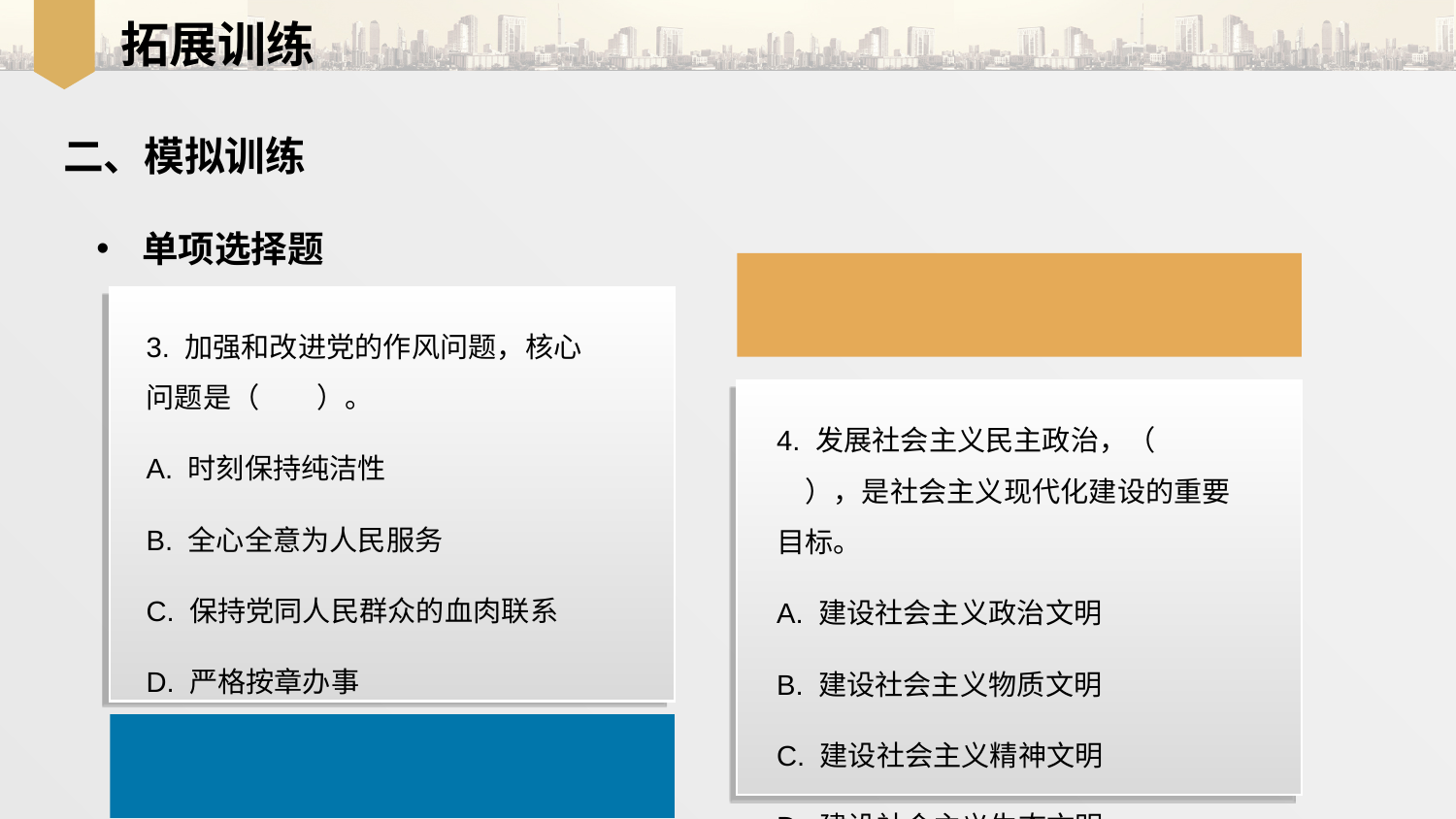

拓展训练
二、模拟训练
单项选择题

3. 加强和改进党的作风问题，核心问题是（　　）。
A. 时刻保持纯洁性
B. 全心全意为人民服务
C. 保持党同人民群众的血肉联系
D. 严格按章办事

4. 发展社会主义民主政治，（　　），是社会主义现代化建设的重要目标。
A. 建设社会主义政治文明
B. 建设社会主义物质文明
C. 建设社会主义精神文明
D. 建设社会主义生态文明